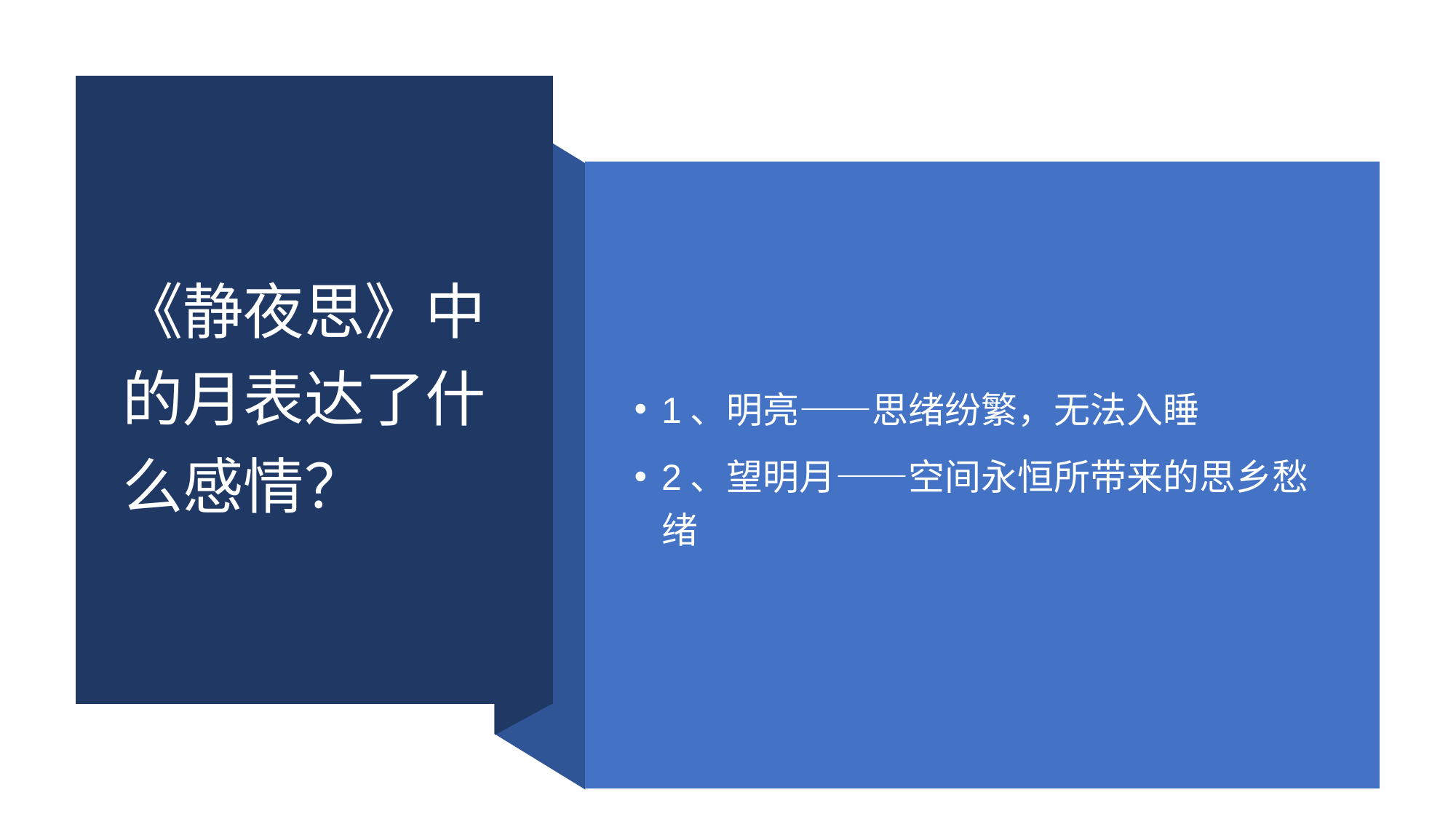

# 《静夜思》中的月表达了什么感情？

1、明亮——思绪纷繁，无法入睡
2、望明月——空间永恒所带来的思乡愁绪